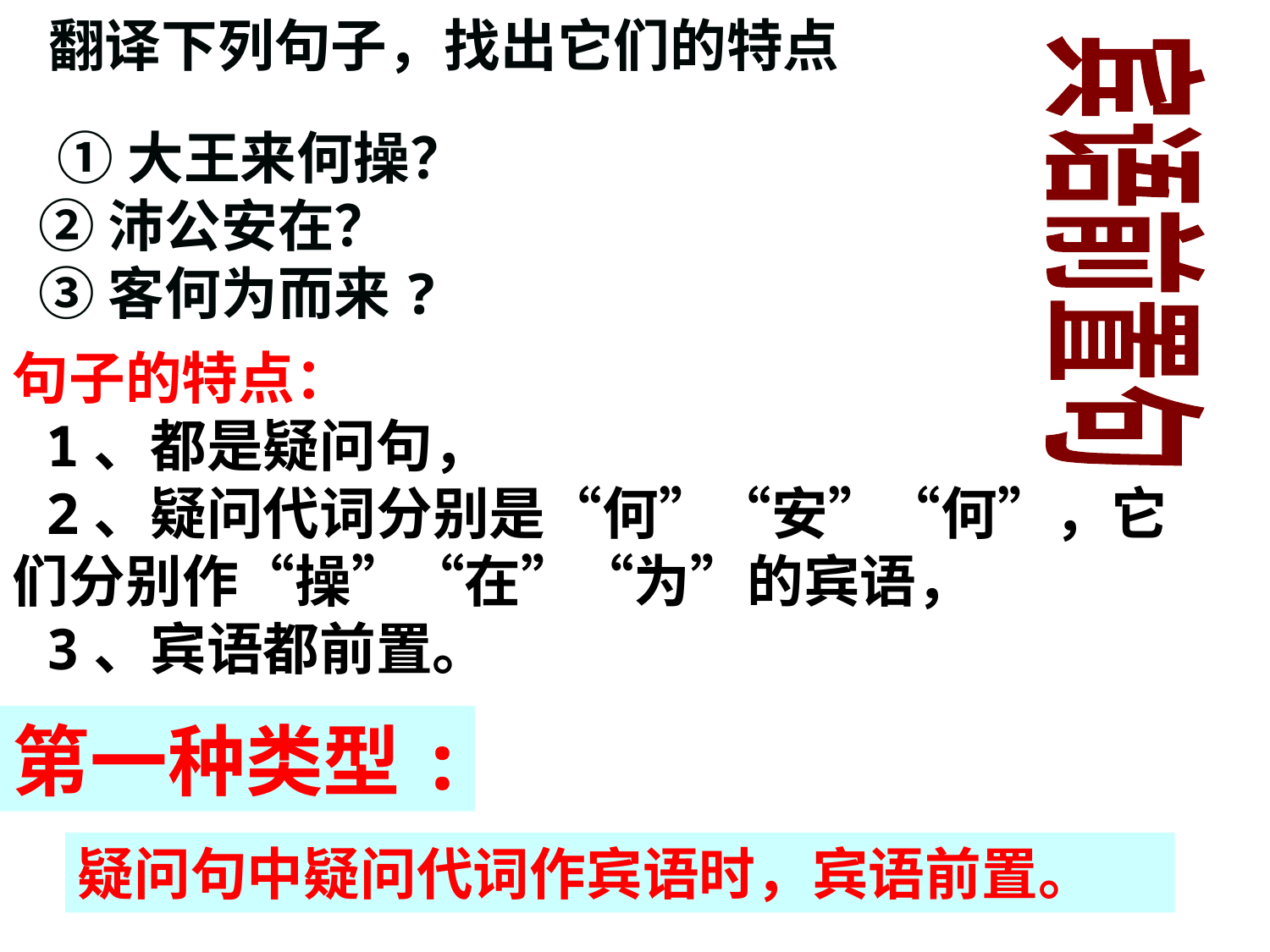

翻译下列句子，找出它们的特点
    ①大王来何操？
  ②沛公安在？
  ③客何为而来?

宾语前置句
句子的特点：
 1、都是疑问句，
 2、疑问代词分别是“何”“安”“何”，它们分别作“操”“在”“为”的宾语，
 3、宾语都前置。
第一种类型:
疑问句中疑问代词作宾语时，宾语前置。